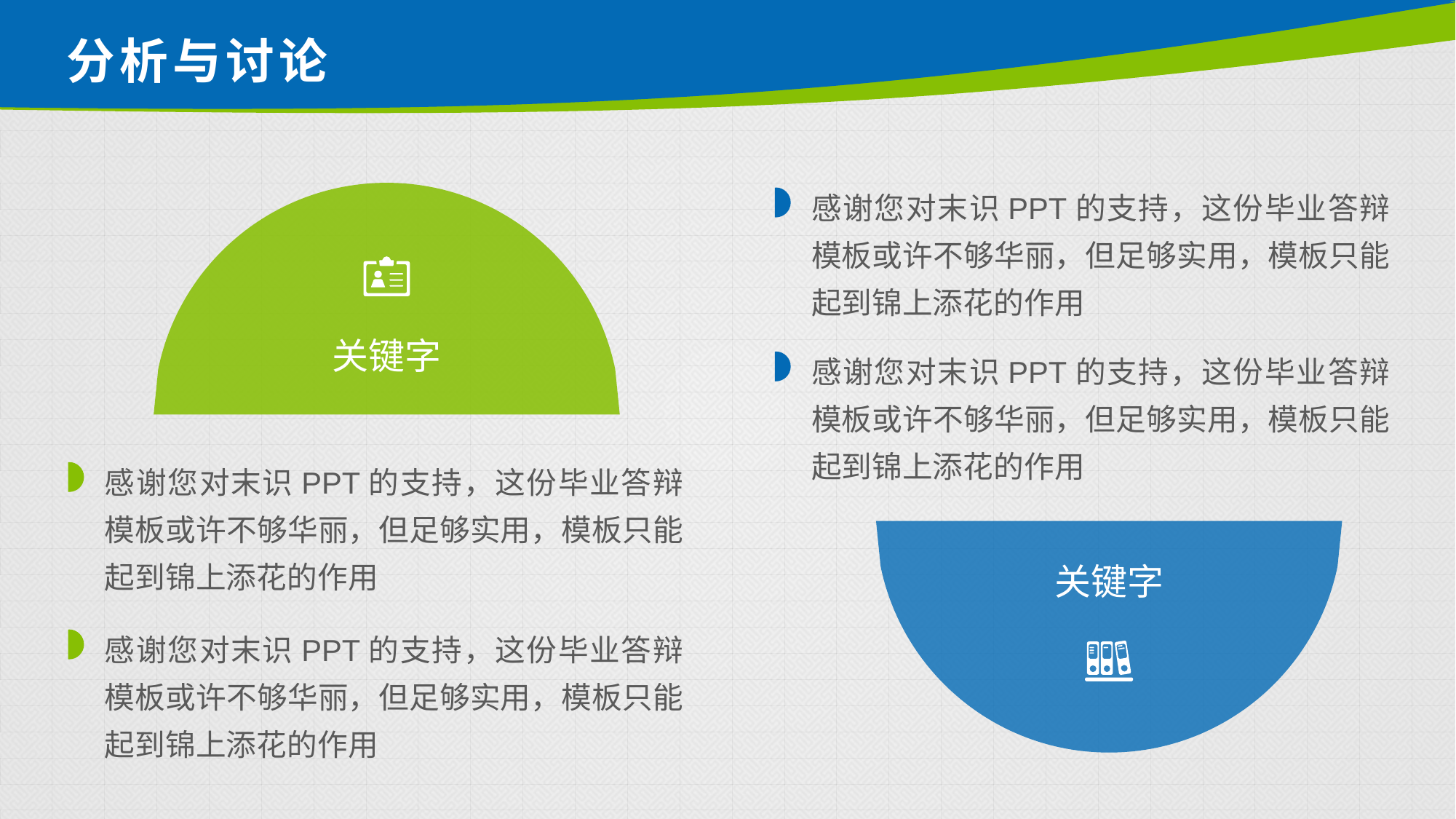

# 分析与讨论
感谢您对末识PPT的支持，这份毕业答辩模板或许不够华丽，但足够实用，模板只能起到锦上添花的作用

关键字
感谢您对末识PPT的支持，这份毕业答辩模板或许不够华丽，但足够实用，模板只能起到锦上添花的作用

感谢您对末识PPT的支持，这份毕业答辩模板或许不够华丽，但足够实用，模板只能起到锦上添花的作用

关键字
感谢您对末识PPT的支持，这份毕业答辩模板或许不够华丽，但足够实用，模板只能起到锦上添花的作用